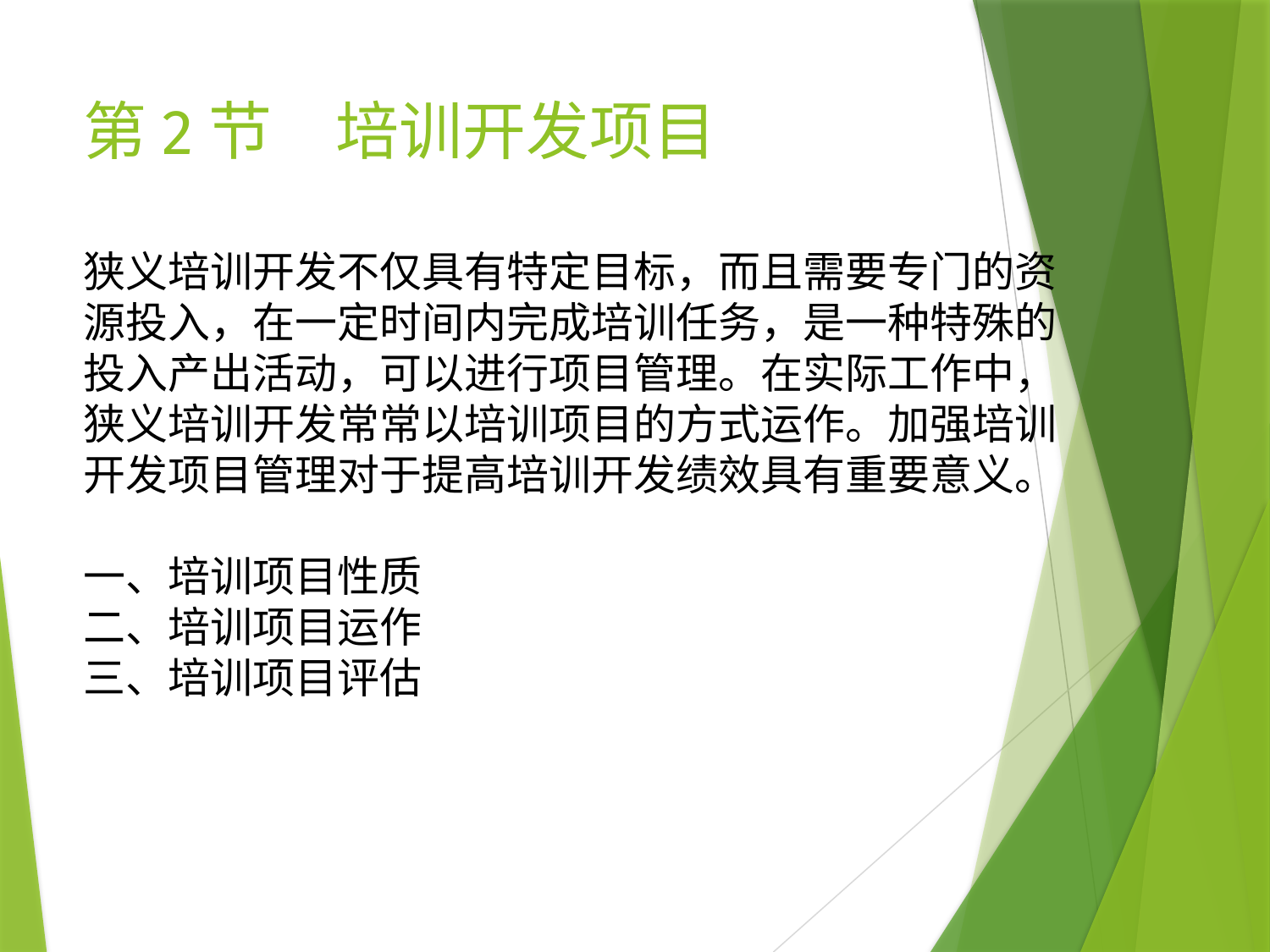

# 第2节　培训开发项目
狭义培训开发不仅具有特定目标，而且需要专门的资源投入，在一定时间内完成培训任务，是一种特殊的投入产出活动，可以进行项目管理。在实际工作中，狭义培训开发常常以培训项目的方式运作。加强培训开发项目管理对于提高培训开发绩效具有重要意义。

一、培训项目性质
二、培训项目运作
三、培训项目评估